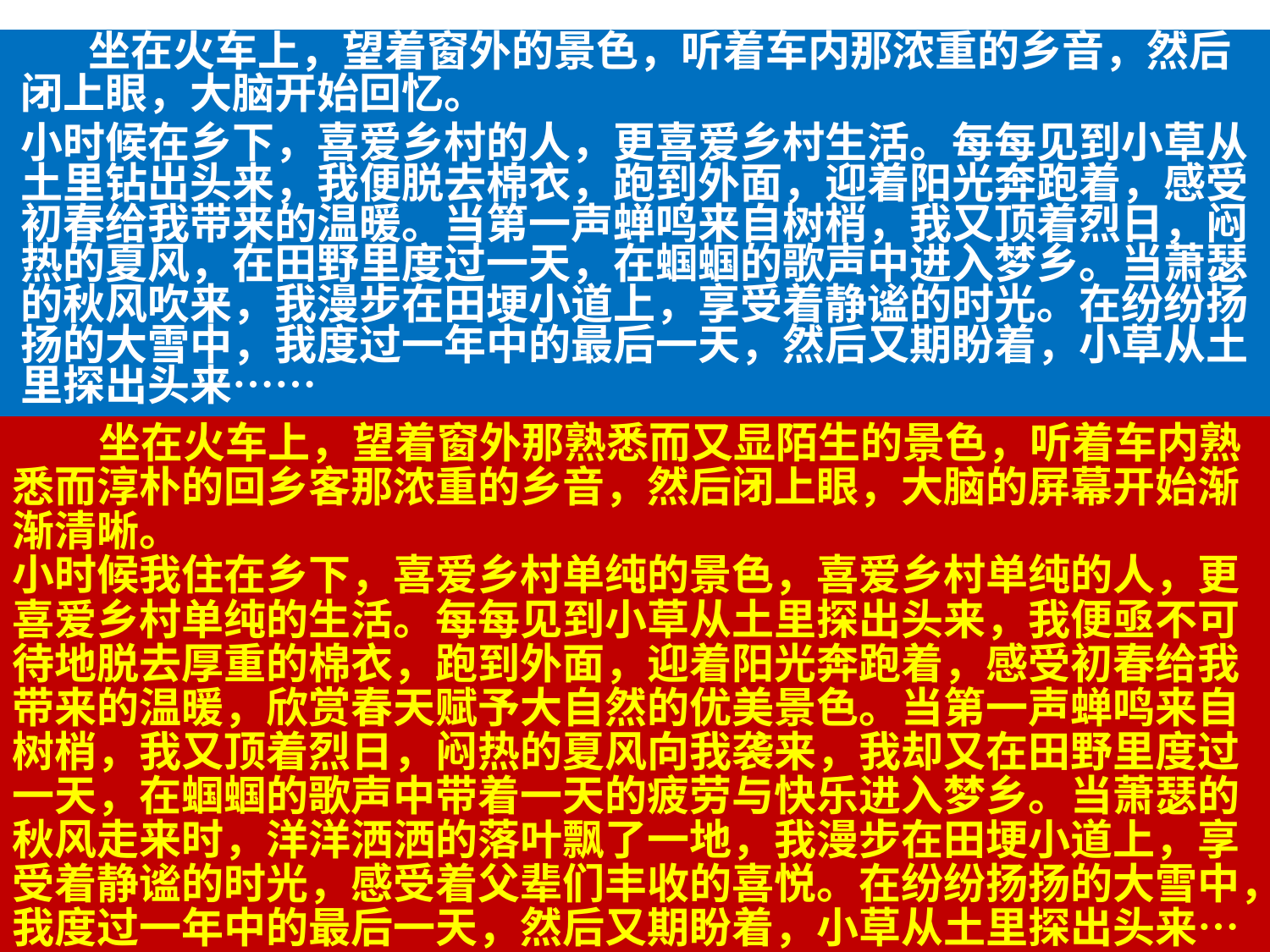

坐在火车上，望着窗外的景色，听着车内那浓重的乡音，然后闭上眼，大脑开始回忆。
小时候在乡下，喜爱乡村的人，更喜爱乡村生活。每每见到小草从土里钻出头来，我便脱去棉衣，跑到外面，迎着阳光奔跑着，感受初春给我带来的温暖。当第一声蝉鸣来自树梢，我又顶着烈日，闷热的夏风，在田野里度过一天，在蝈蝈的歌声中进入梦乡。当萧瑟的秋风吹来，我漫步在田埂小道上，享受着静谧的时光。在纷纷扬扬的大雪中，我度过一年中的最后一天，然后又期盼着，小草从土里探出头来……

        坐在火车上，望着窗外那熟悉而又显陌生的景色，听着车内熟悉而淳朴的回乡客那浓重的乡音，然后闭上眼，大脑的屏幕开始渐渐清晰。
小时候我住在乡下，喜爱乡村单纯的景色，喜爱乡村单纯的人，更喜爱乡村单纯的生活。每每见到小草从土里探出头来，我便亟不可待地脱去厚重的棉衣，跑到外面，迎着阳光奔跑着，感受初春给我带来的温暖，欣赏春天赋予大自然的优美景色。当第一声蝉鸣来自树梢，我又顶着烈日，闷热的夏风向我袭来，我却又在田野里度过一天，在蝈蝈的歌声中带着一天的疲劳与快乐进入梦乡。当萧瑟的秋风走来时，洋洋洒洒的落叶飘了一地，我漫步在田埂小道上，享受着静谧的时光，感受着父辈们丰收的喜悦。在纷纷扬扬的大雪中，我度过一年中的最后一天，然后又期盼着，小草从土里探出头来……